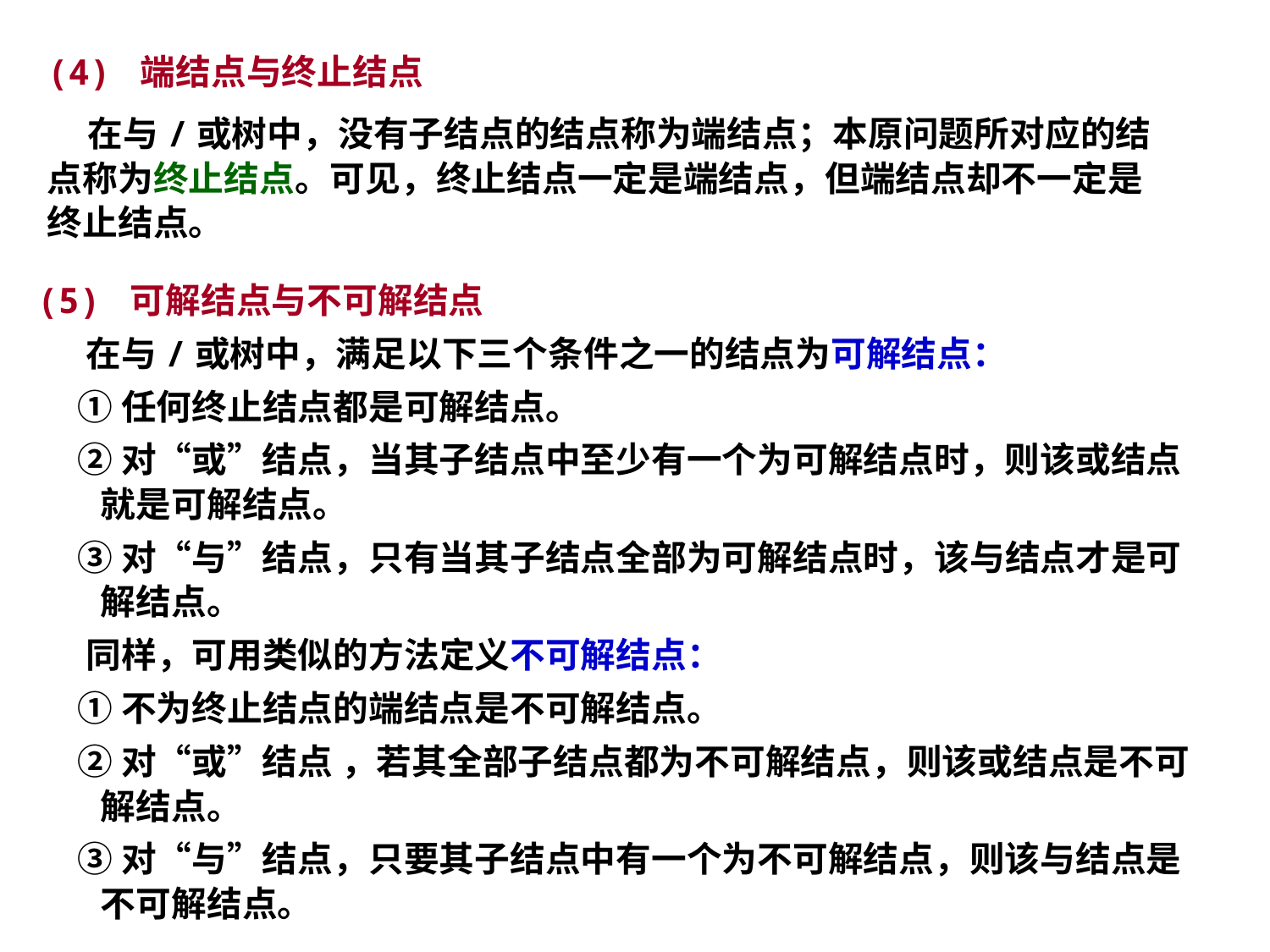

(4) 端结点与终止结点
    在与/或树中，没有子结点的结点称为端结点；本原问题所对应的结点称为终止结点。可见，终止结点一定是端结点，但端结点却不一定是终止结点。
(5) 可解结点与不可解结点
     在与/或树中，满足以下三个条件之一的结点为可解结点：
     ①任何终止结点都是可解结点。
     ②对“或”结点，当其子结点中至少有一个为可解结点时，则该或结点就是可解结点。
     ③对“与”结点，只有当其子结点全部为可解结点时，该与结点才是可解结点。
     同样，可用类似的方法定义不可解结点：
     ①不为终止结点的端结点是不可解结点。
     ②对“或”结点 ，若其全部子结点都为不可解结点，则该或结点是不可解结点。
     ③对“与”结点，只要其子结点中有一个为不可解结点，则该与结点是不可解结点。